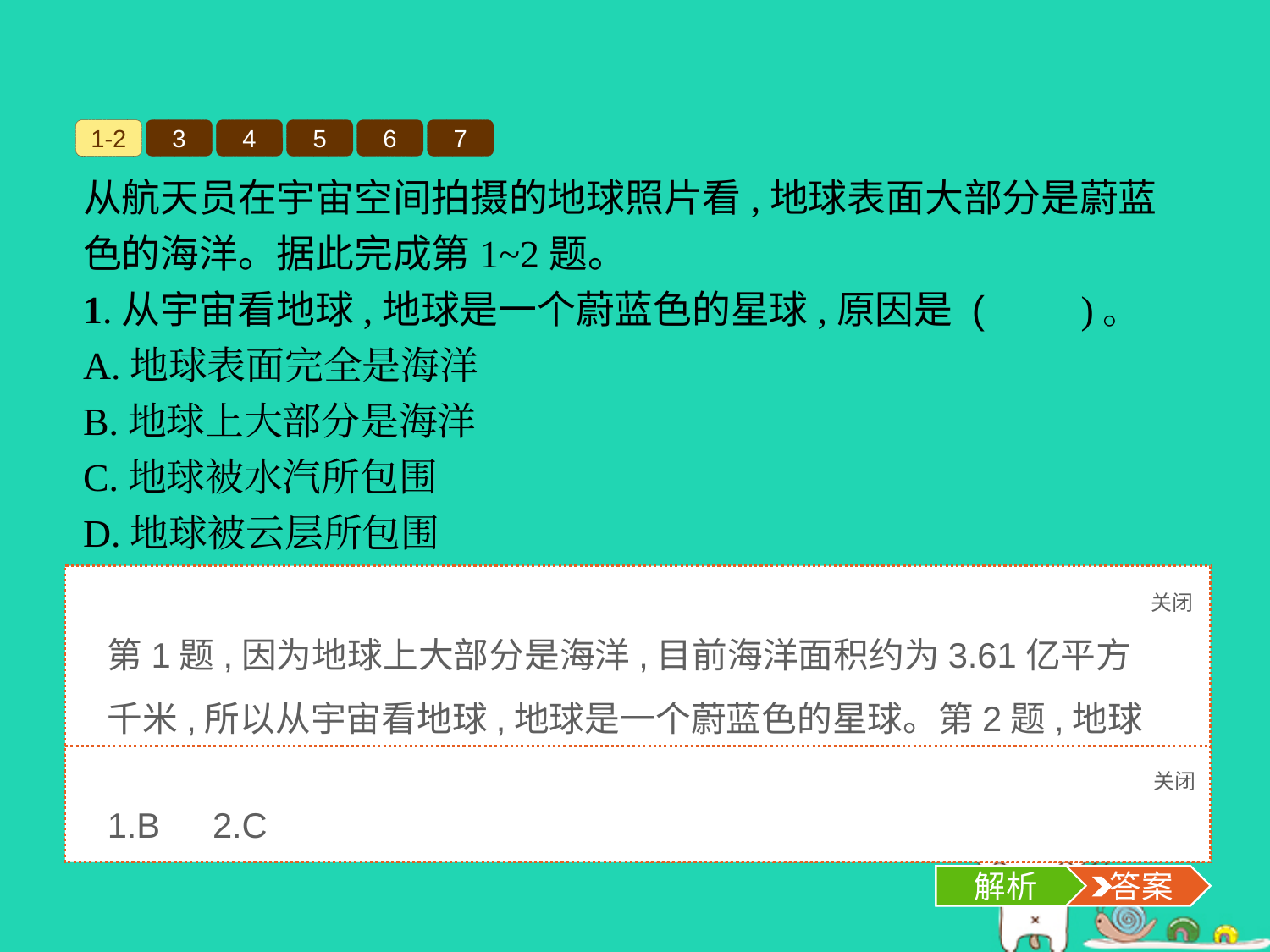

1-2
3
4
5
6
7
从航天员在宇宙空间拍摄的地球照片看,地球表面大部分是蔚蓝色的海洋。据此完成第1~2题。
1.从宇宙看地球,地球是一个蔚蓝色的星球,原因是 (　　)。
A.地球表面完全是海洋
B.地球上大部分是海洋
C.地球被水汽所包围
D.地球被云层所包围
2.地球表面的陆地面积和海洋面积分别约占(　　)。
A.49%、51%	B.39%、61%
C.29%、71%	D.19%、81%

关闭
解析

第1题,因为地球上大部分是海洋,目前海洋面积约为3.61亿平方千米,所以从宇宙看地球,地球是一个蔚蓝色的星球。第2题,地球表面陆地面积约占29%,海洋面积约占71%。

关闭
解析
  答案

1.B　2.C
解析
  答案